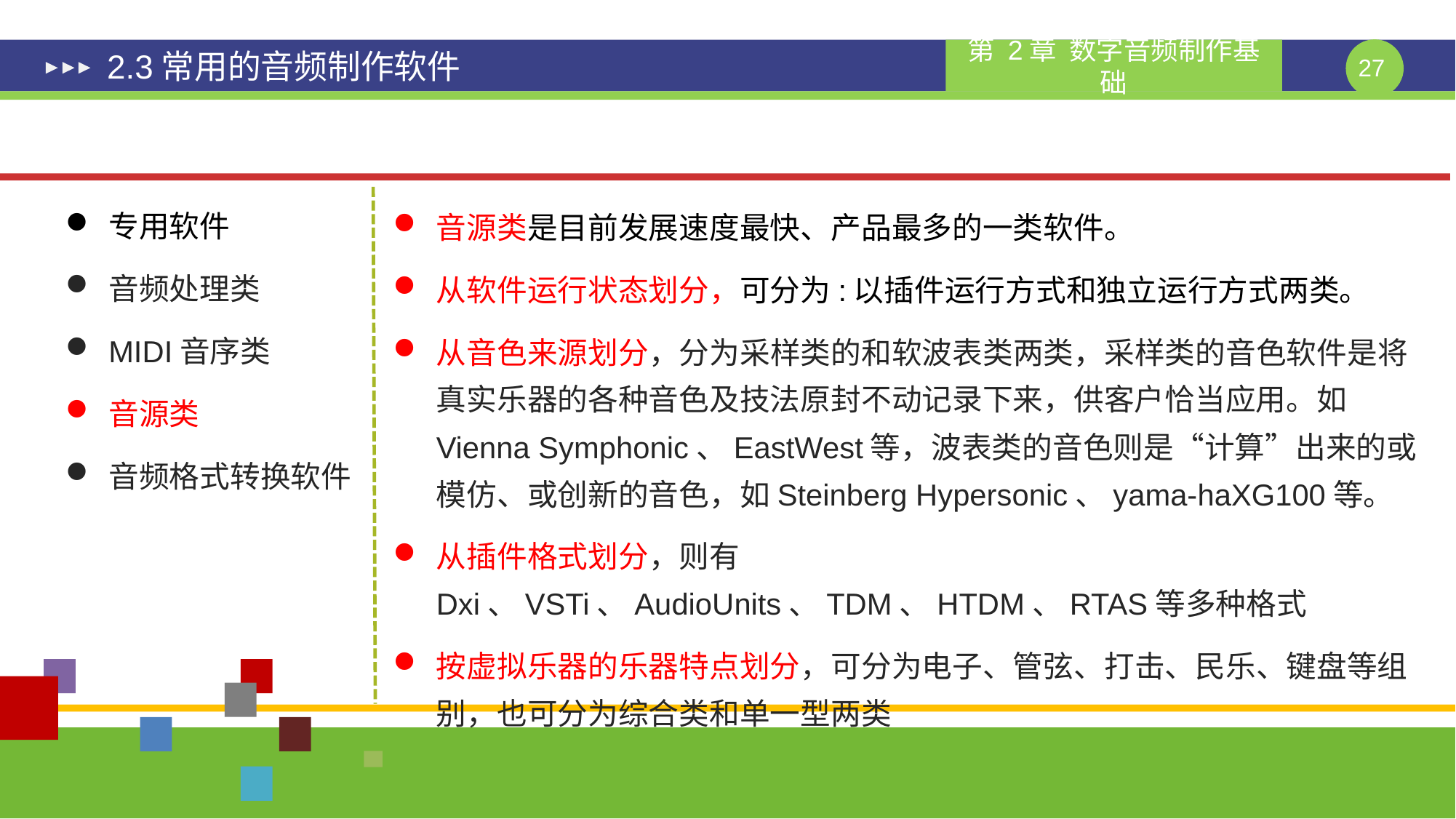

# 2.3常用的音频制作软件

专用软件
音频处理类
MIDI音序类
音源类
音频格式转换软件
音源类是目前发展速度最快、产品最多的一类软件。
从软件运行状态划分，可分为:以插件运行方式和独立运行方式两类。
从音色来源划分，分为采样类的和软波表类两类，采样类的音色软件是将真实乐器的各种音色及技法原封不动记录下来，供客户恰当应用。如Vienna Symphonic、EastWest等，波表类的音色则是“计算”出来的或模仿、或创新的音色，如Steinberg Hypersonic、yama-haXG100等。
从插件格式划分，则有Dxi、VSTi、AudioUnits、TDM、HTDM、RTAS等多种格式
按虚拟乐器的乐器特点划分，可分为电子、管弦、打击、民乐、键盘等组别，也可分为综合类和单一型两类